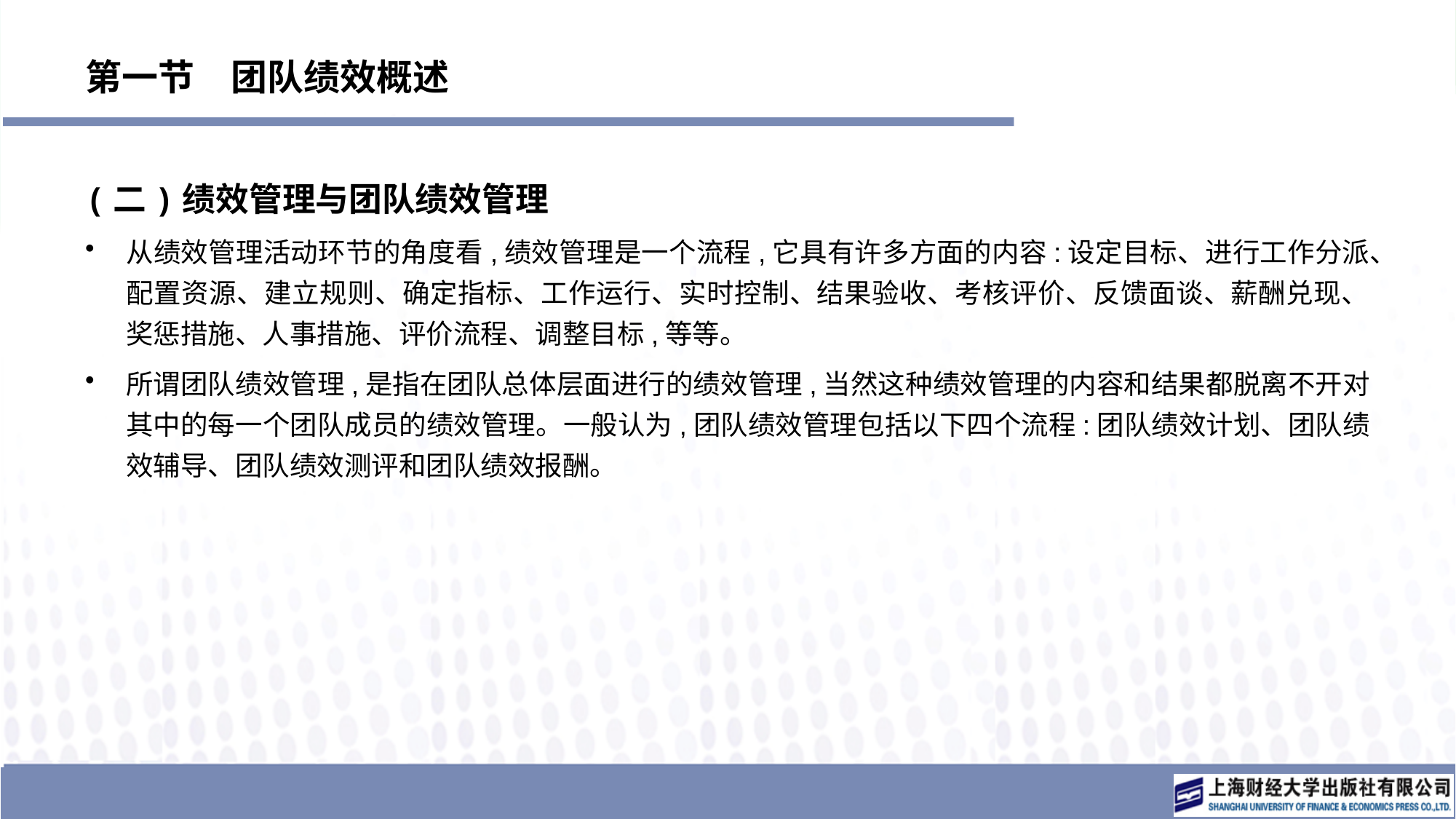

# 第一节　团队绩效概述
(二)绩效管理与团队绩效管理
从绩效管理活动环节的角度看,绩效管理是一个流程,它具有许多方面的内容:设定目标、进行工作分派、配置资源、建立规则、确定指标、工作运行、实时控制、结果验收、考核评价、反馈面谈、薪酬兑现、奖惩措施、人事措施、评价流程、调整目标,等等。
所谓团队绩效管理,是指在团队总体层面进行的绩效管理,当然这种绩效管理的内容和结果都脱离不开对其中的每一个团队成员的绩效管理。一般认为,团队绩效管理包括以下四个流程:团队绩效计划、团队绩效辅导、团队绩效测评和团队绩效报酬。